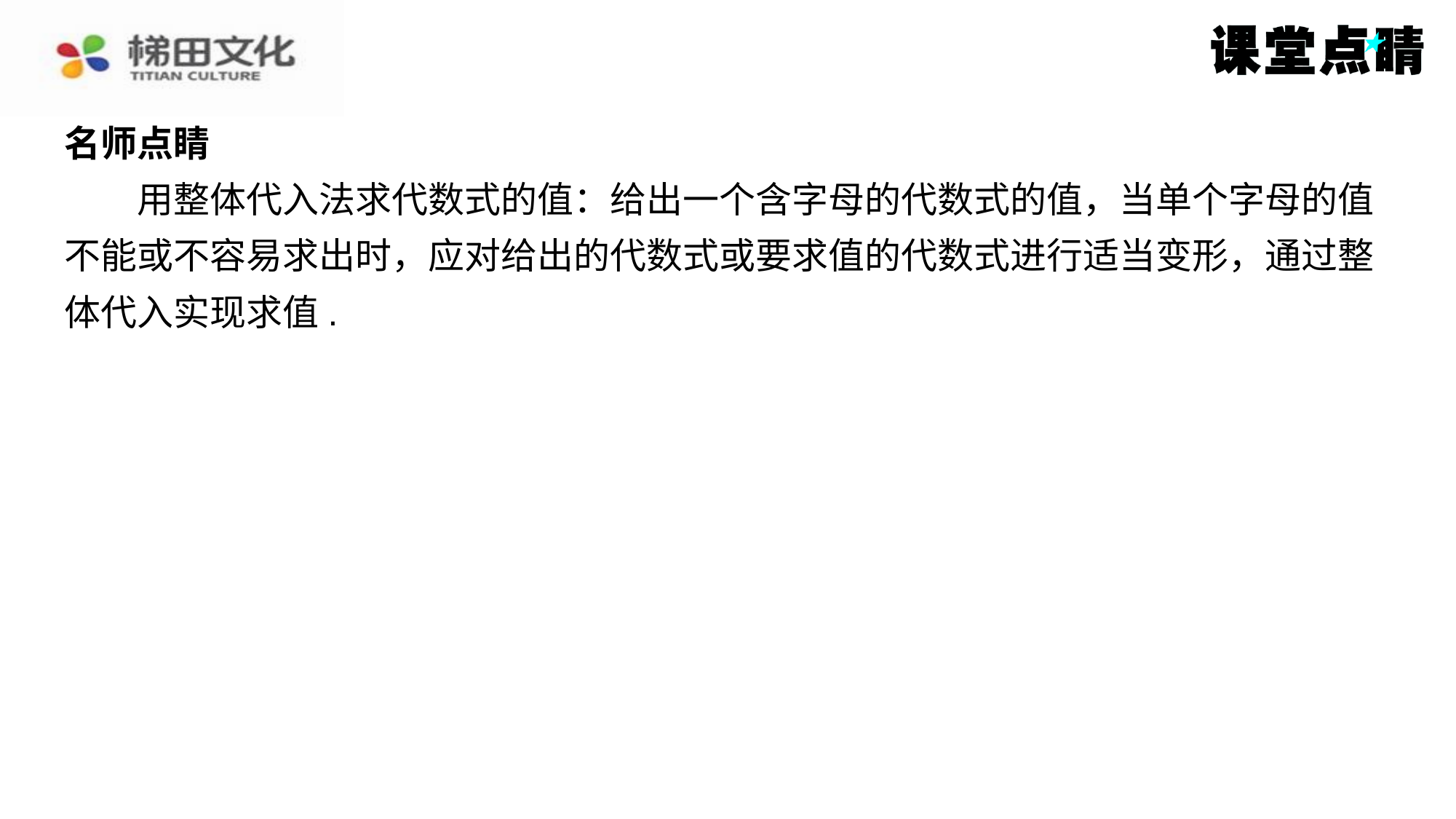

名师点睛
　　用整体代入法求代数式的值：给出一个含字母的代数式的值，当单个字母的值
不能或不容易求出时，应对给出的代数式或要求值的代数式进行适当变形，通过整
体代入实现求值.